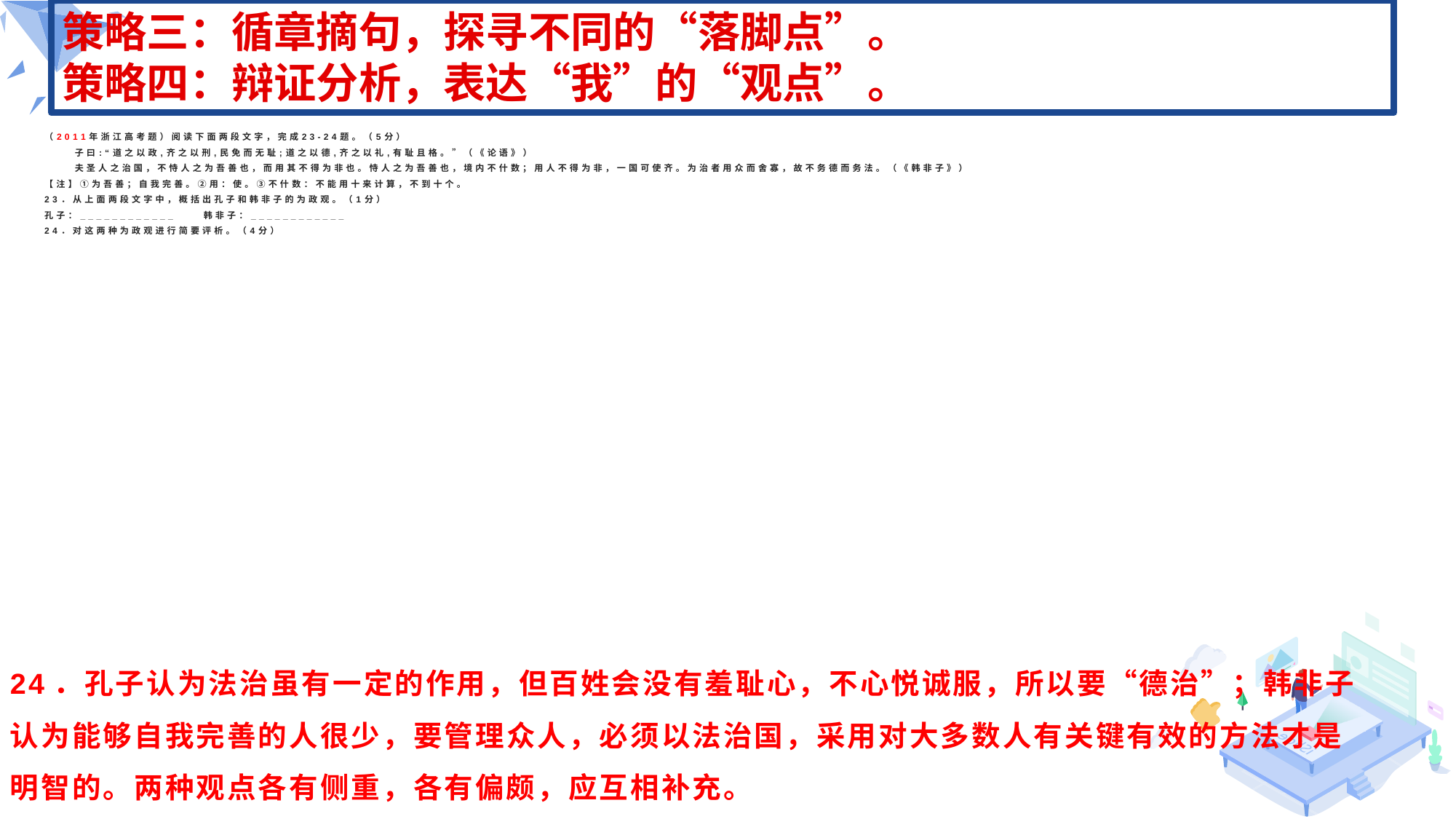

策略三：循章摘句，探寻不同的“落脚点”。
策略四：辩证分析，表达“我”的“观点”。
# （2011年浙江高考题）阅读下面两段文字，完成23-24题。（5分） 子曰:“道之以政,齐之以刑,民免而无耻;道之以德,齐之以礼,有耻且格。”（《论语》） 夫圣人之治国，不恃人之为吾善也，而用其不得为非也。恃人之为吾善也，境内不什数；用人不得为非，一国可使齐。为治者用众而舍寡，故不务德而务法。（《韩非子》） 【注】①为吾善；自我完善。②用：使。③不什数：不能用十来计算，不到十个。 23．从上面两段文字中，概括出孔子和韩非子的为政观。（1分） 孔子：____________     韩非子：____________ 24．对这两种为政观进行简要评析。（4分）
24．孔子认为法治虽有一定的作用，但百姓会没有羞耻心，不心悦诚服，所以要“德治”；韩非子认为能够自我完善的人很少，要管理众人，必须以法治国，采用对大多数人有关键有效的方法才是明智的。两种观点各有侧重，各有偏颇，应互相补充。